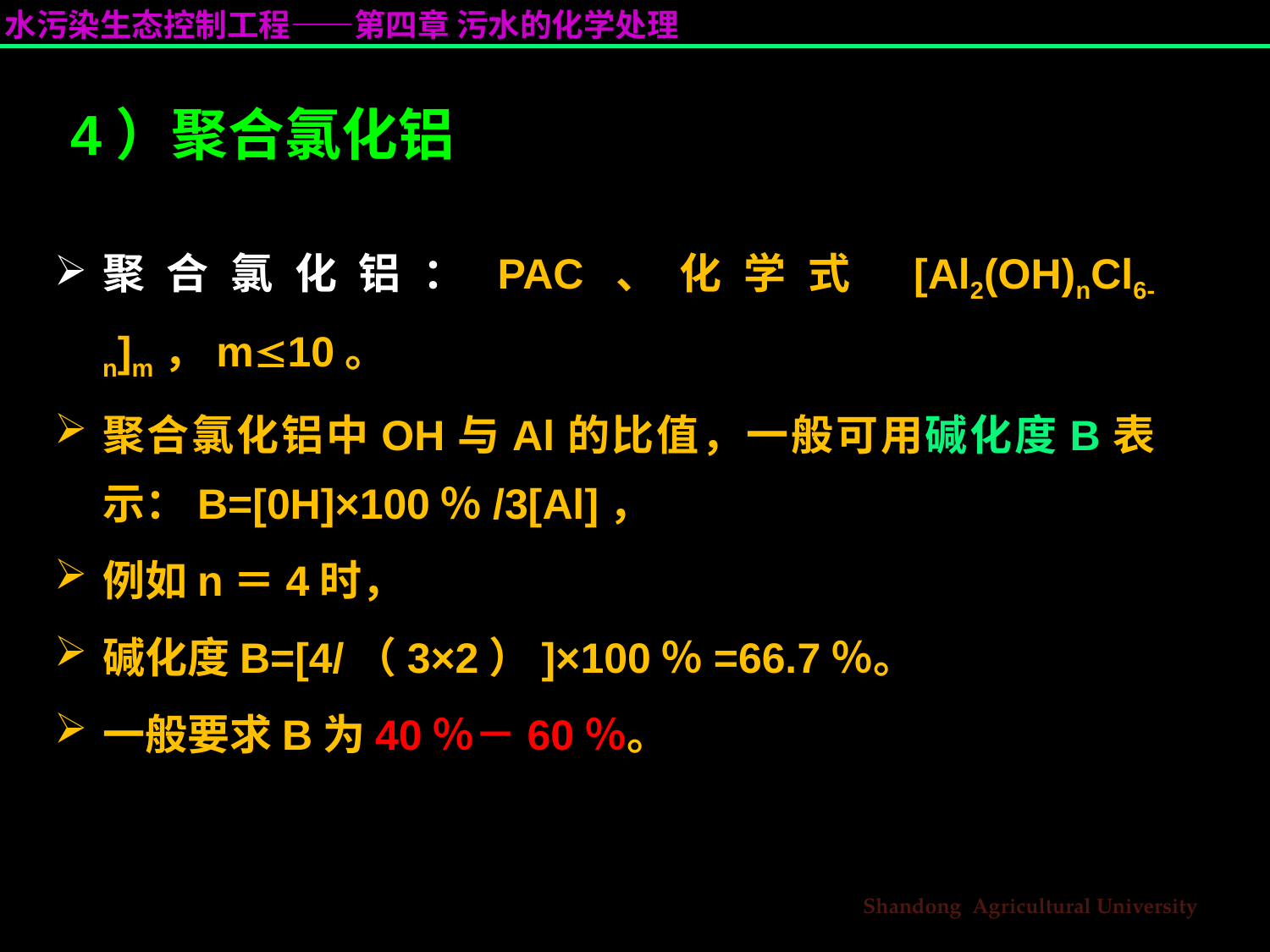

# 4）聚合氯化铝
聚合氯化铝：PAC、化学式 [Al2(OH)nCl6-n]m，m≤10。
聚合氯化铝中OH与Al的比值，一般可用碱化度B表示：B=[0H]×100％/3[Al]，
例如n＝4时，
碱化度B=[4/（3×2）]×100％=66.7％。
一般要求B为40％－60％。